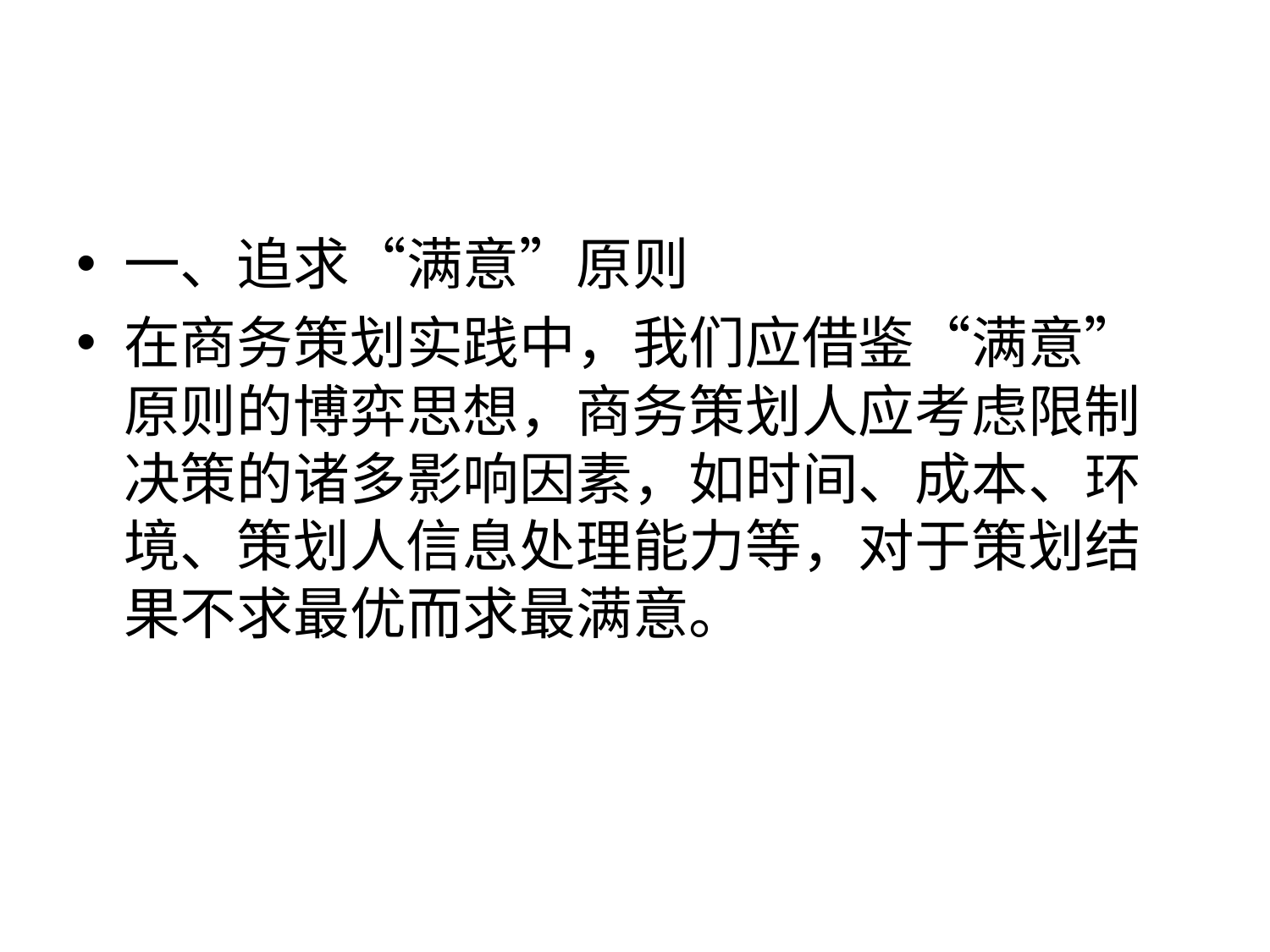

#
一、追求“满意”原则
在商务策划实践中，我们应借鉴“满意”原则的博弈思想，商务策划人应考虑限制决策的诸多影响因素，如时间、成本、环境、策划人信息处理能力等，对于策划结果不求最优而求最满意。